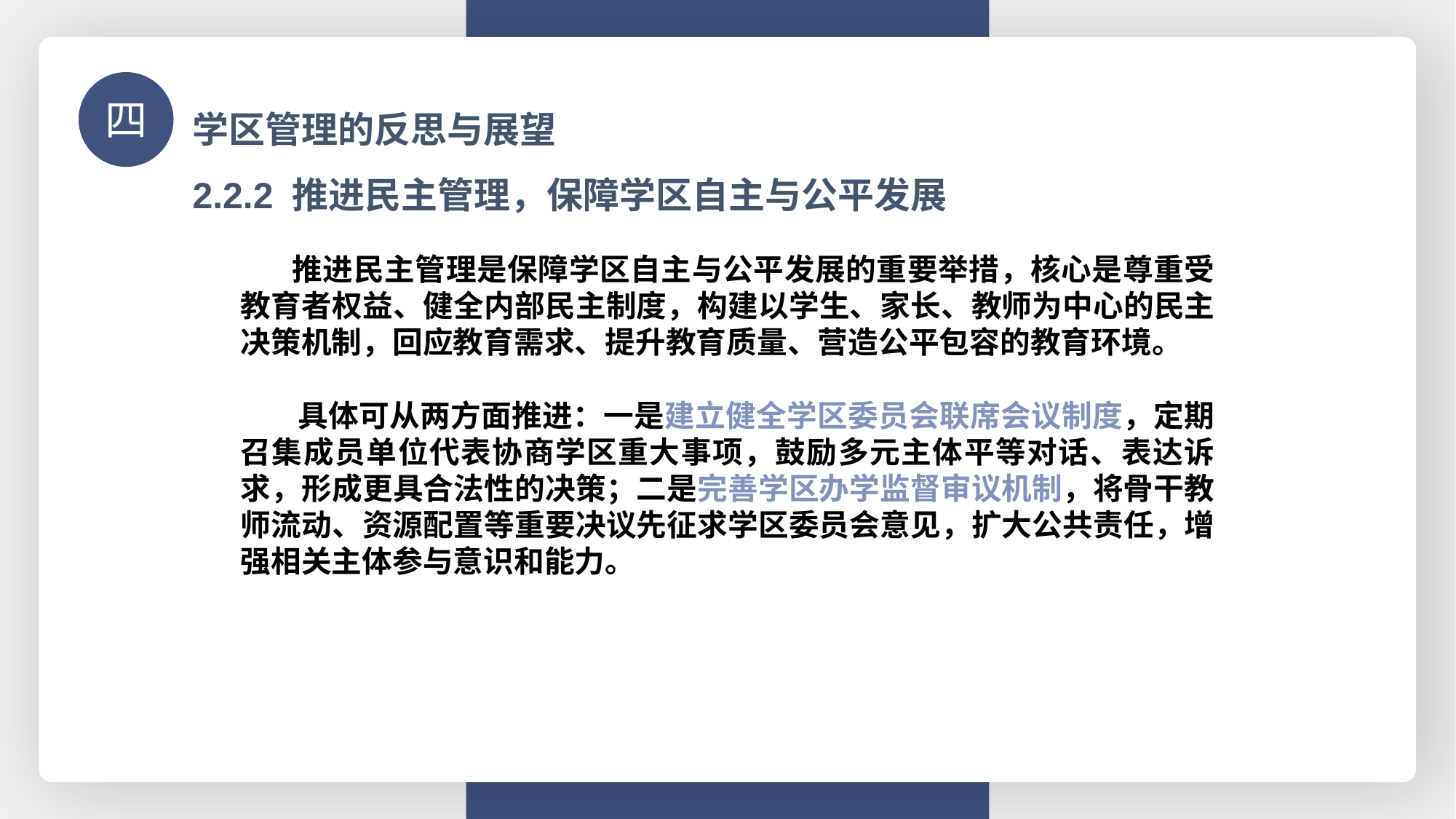

学区管理的反思与展望
四
2.2.2 推进民主管理，保障学区自主与公平发展
      推进民主管理是保障学区自主与公平发展的重要举措，核心是尊重受教育者权益、健全内部民主制度，构建以学生、家长、教师为中心的民主决策机制，回应教育需求、提升教育质量、营造公平包容的教育环境。

       具体可从两方面推进：一是建立健全学区委员会联席会议制度，定期召集成员单位代表协商学区重大事项，鼓励多元主体平等对话、表达诉求，形成更具合法性的决策；二是完善学区办学监督审议机制，将骨干教师流动、资源配置等重要决议先征求学区委员会意见，扩大公共责任，增强相关主体参与意识和能力。